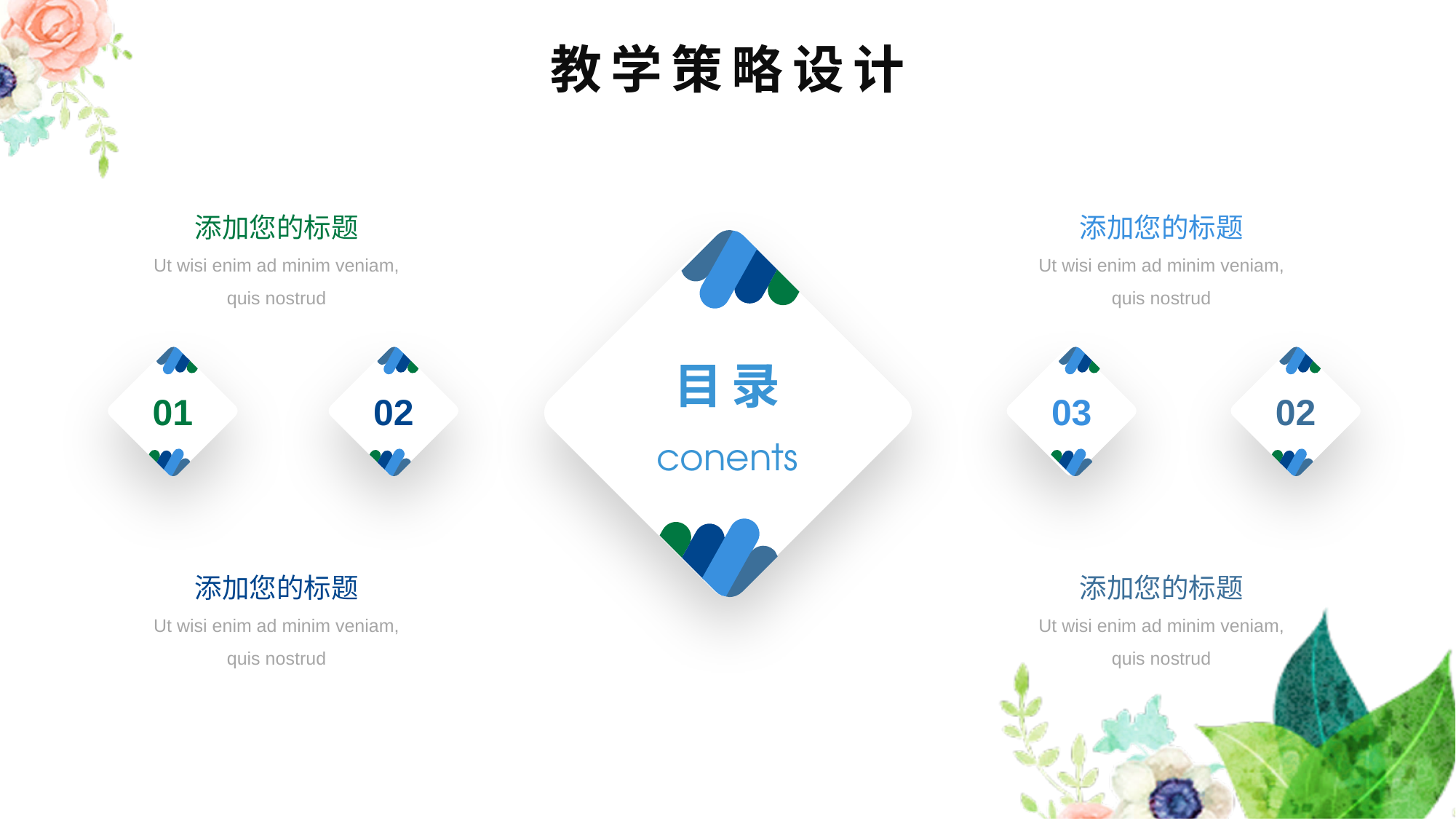

教学策略设计
添加您的标题
Ut wisi enim ad minim veniam, quis nostrud
添加您的标题
Ut wisi enim ad minim veniam, quis nostrud

01

02

03

02

目录
conents
添加您的标题
Ut wisi enim ad minim veniam, quis nostrud
添加您的标题
Ut wisi enim ad minim veniam, quis nostrud